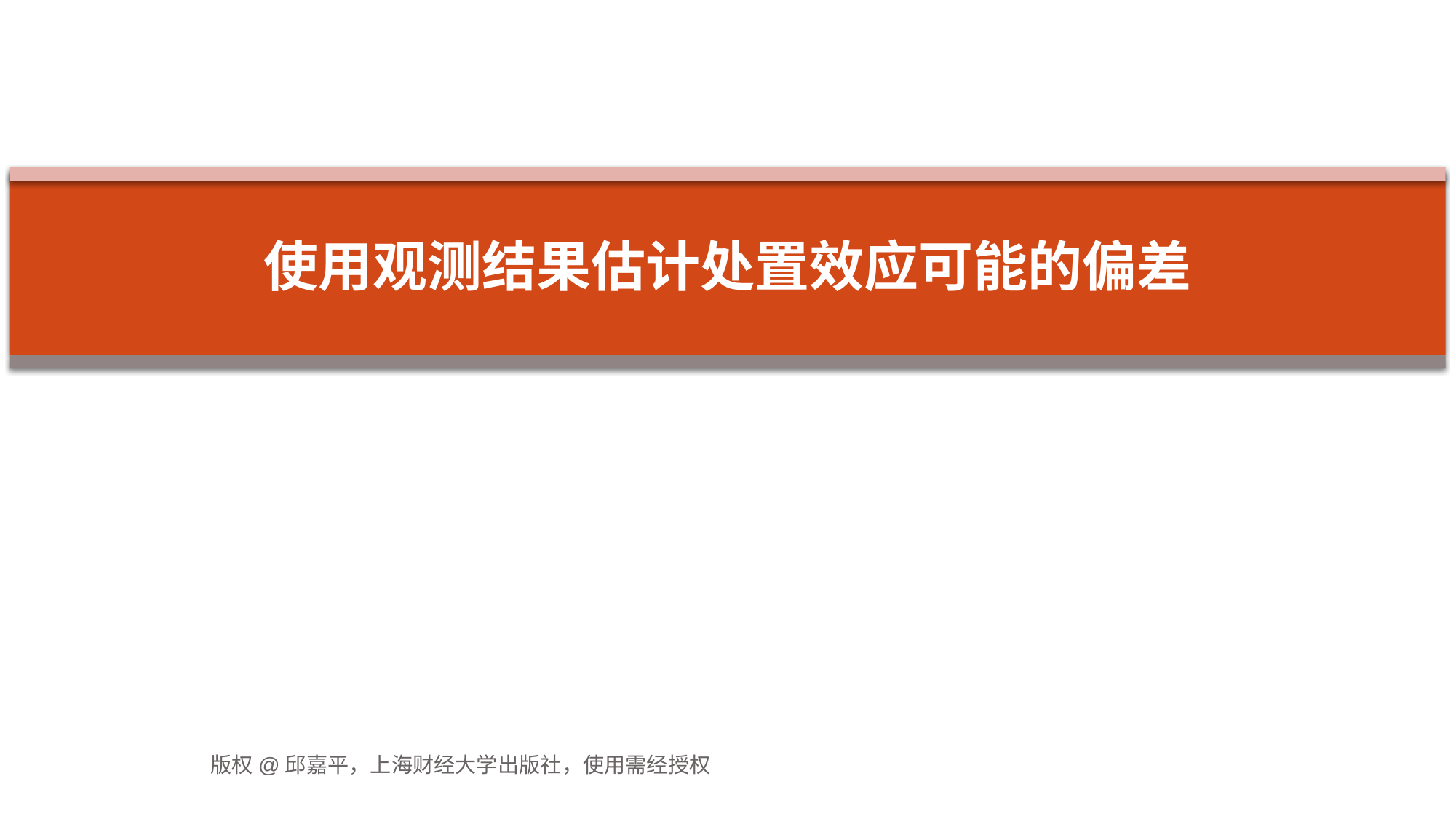

# 使用观测结果估计处置效应可能的偏差

版权@邱嘉平，上海财经大学出版社，使用需经授权